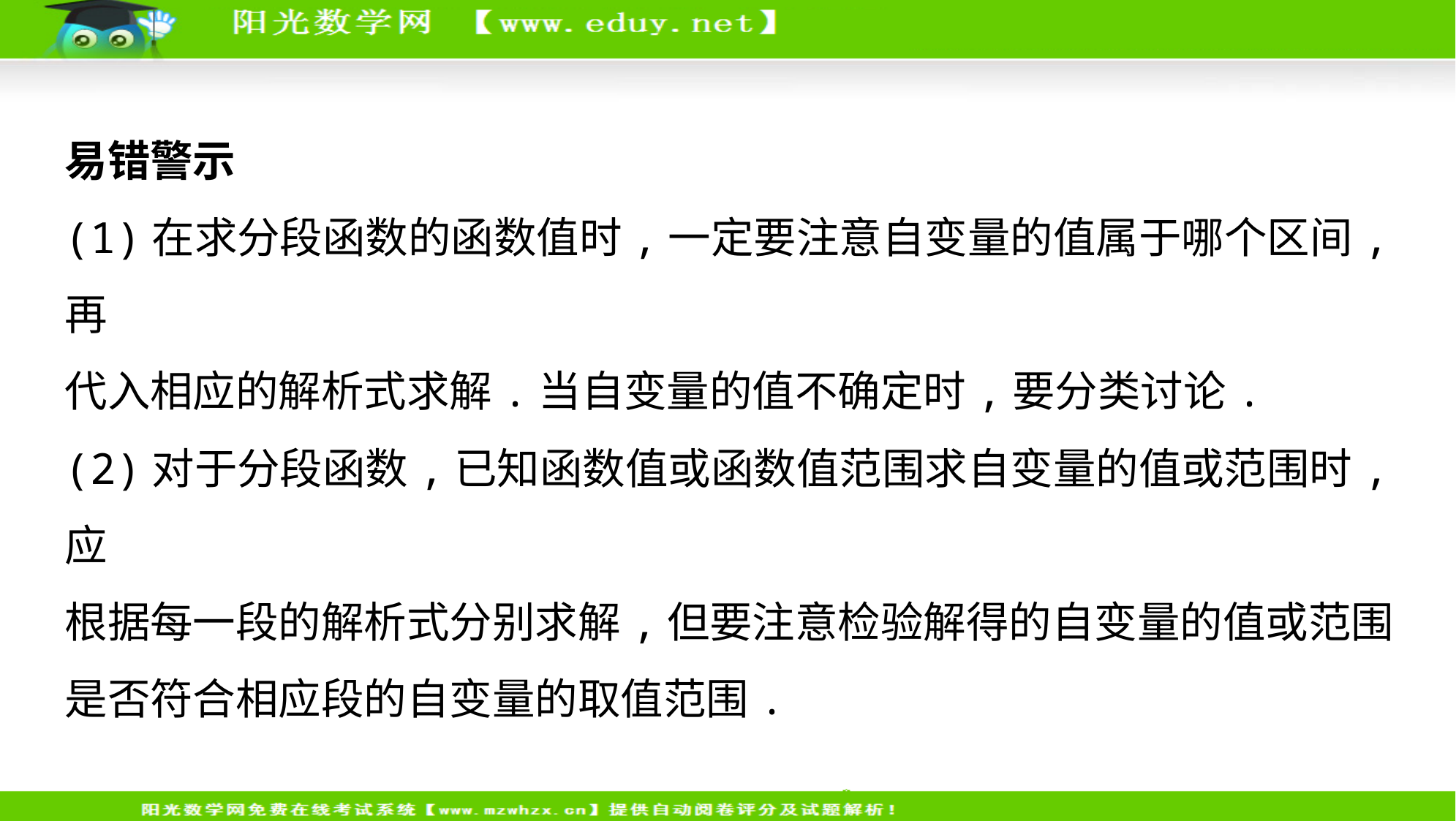

易错警示
(1)在求分段函数的函数值时,一定要注意自变量的值属于哪个区间,再
代入相应的解析式求解.当自变量的值不确定时,要分类讨论.
(2)对于分段函数,已知函数值或函数值范围求自变量的值或范围时,应
根据每一段的解析式分别求解,但要注意检验解得的自变量的值或范围
是否符合相应段的自变量的取值范围.